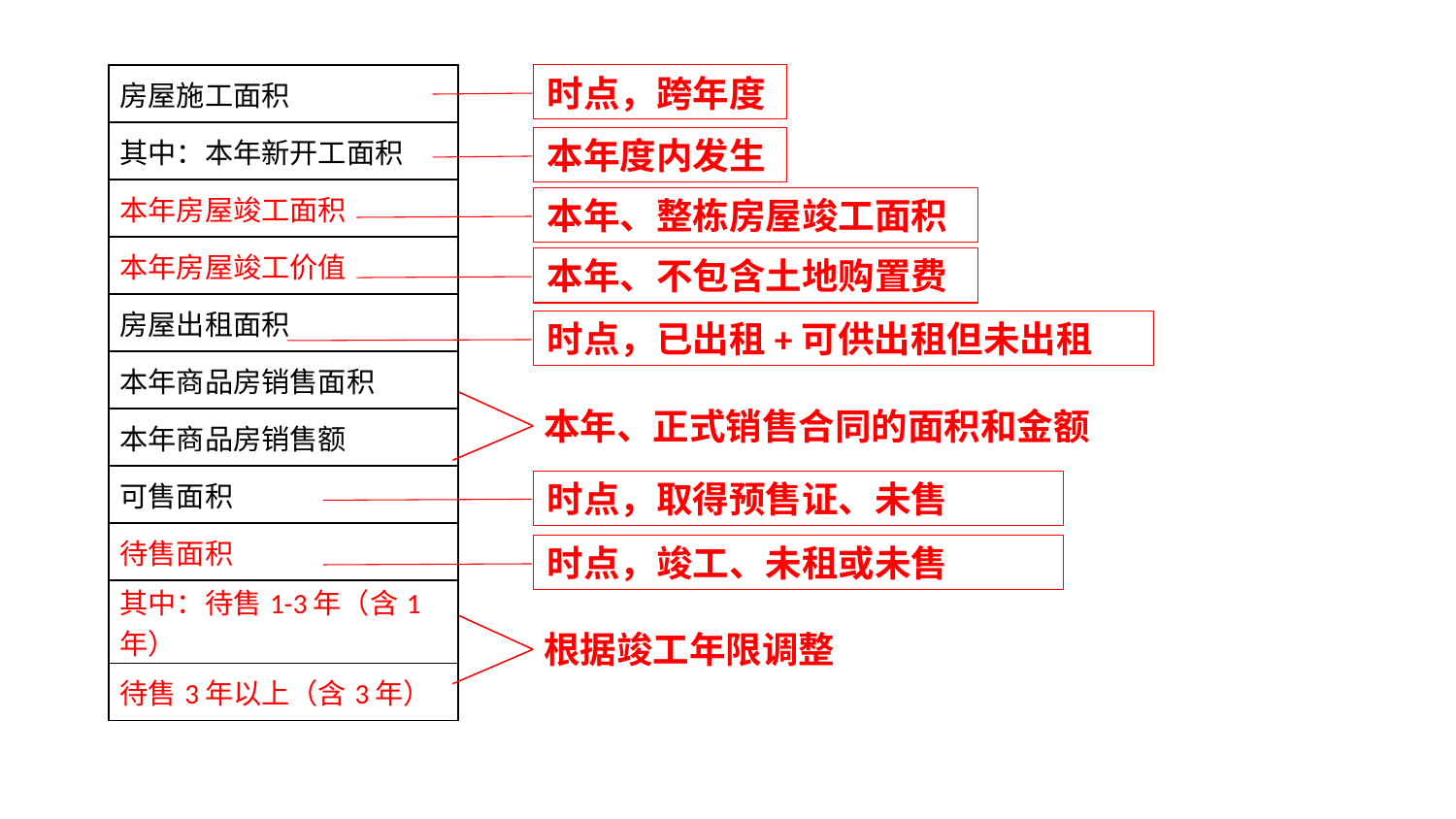

时点，跨年度
| 房屋施工面积 |
| --- |
| 其中：本年新开工面积 |
| 本年房屋竣工面积 |
| 本年房屋竣工价值 |
| 房屋出租面积 |
| 本年商品房销售面积 |
| 本年商品房销售额 |
| 可售面积 |
| 待售面积 |
| 其中：待售1-3年（含1年） |
| 待售3年以上（含3年） |
本年度内发生
本年、整栋房屋竣工面积
本年、不包含土地购置费
时点，已出租+可供出租但未出租
本年、正式销售合同的面积和金额
时点，取得预售证、未售
时点，竣工、未租或未售
根据竣工年限调整